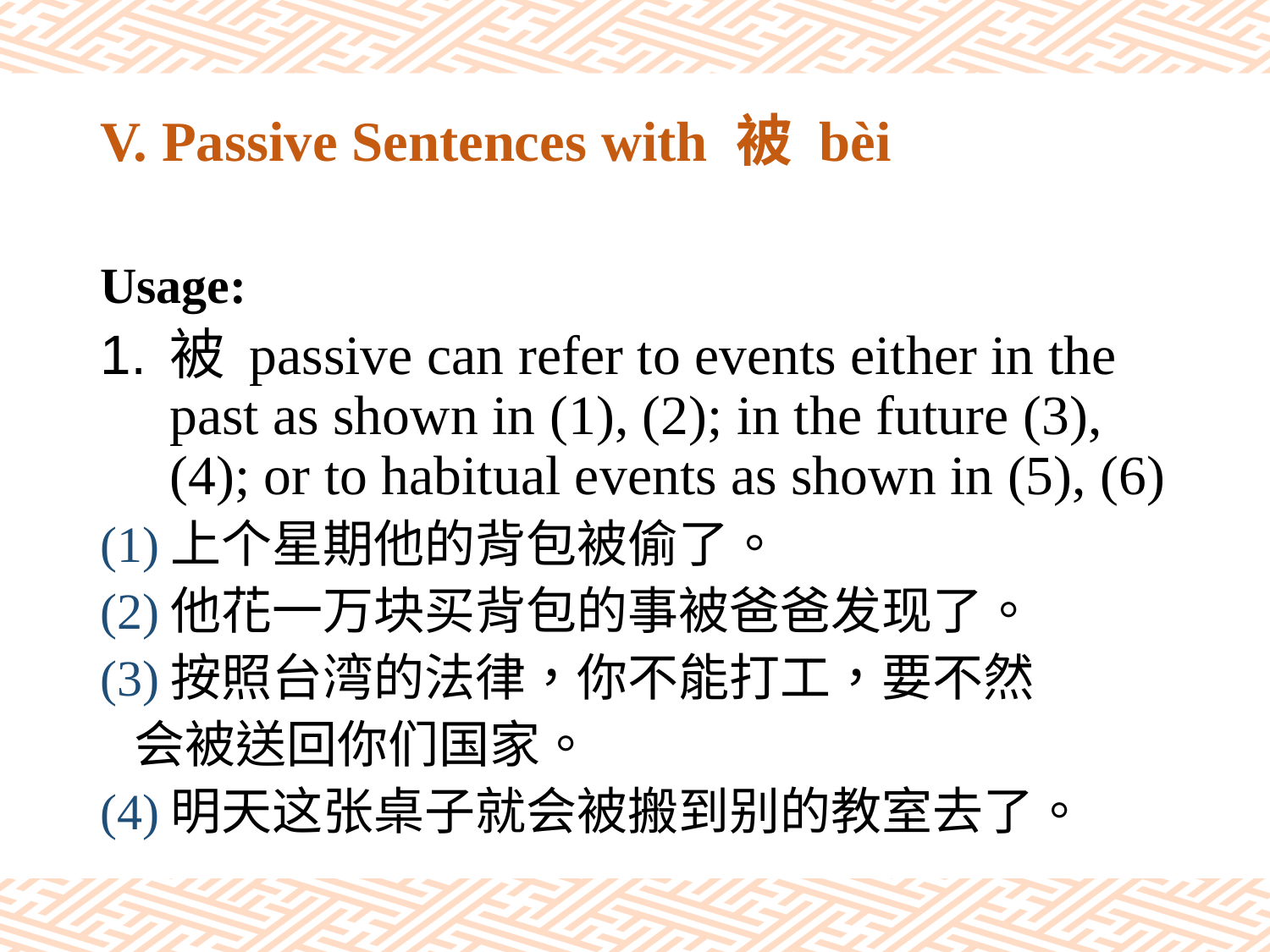

# V. Passive Sentences with 被 bèi
Usage:
被 passive can refer to events either in the past as shown in (1), (2); in the future (3), (4); or to habitual events as shown in (5), (6)
(1)上个星期他的背包被偷了。
(2)他花一万块买背包的事被爸爸发现了。
(3)按照台湾的法律，你不能打工，要不然
  会被送回你们国家。
(4)明天这张桌子就会被搬到别的教室去了。